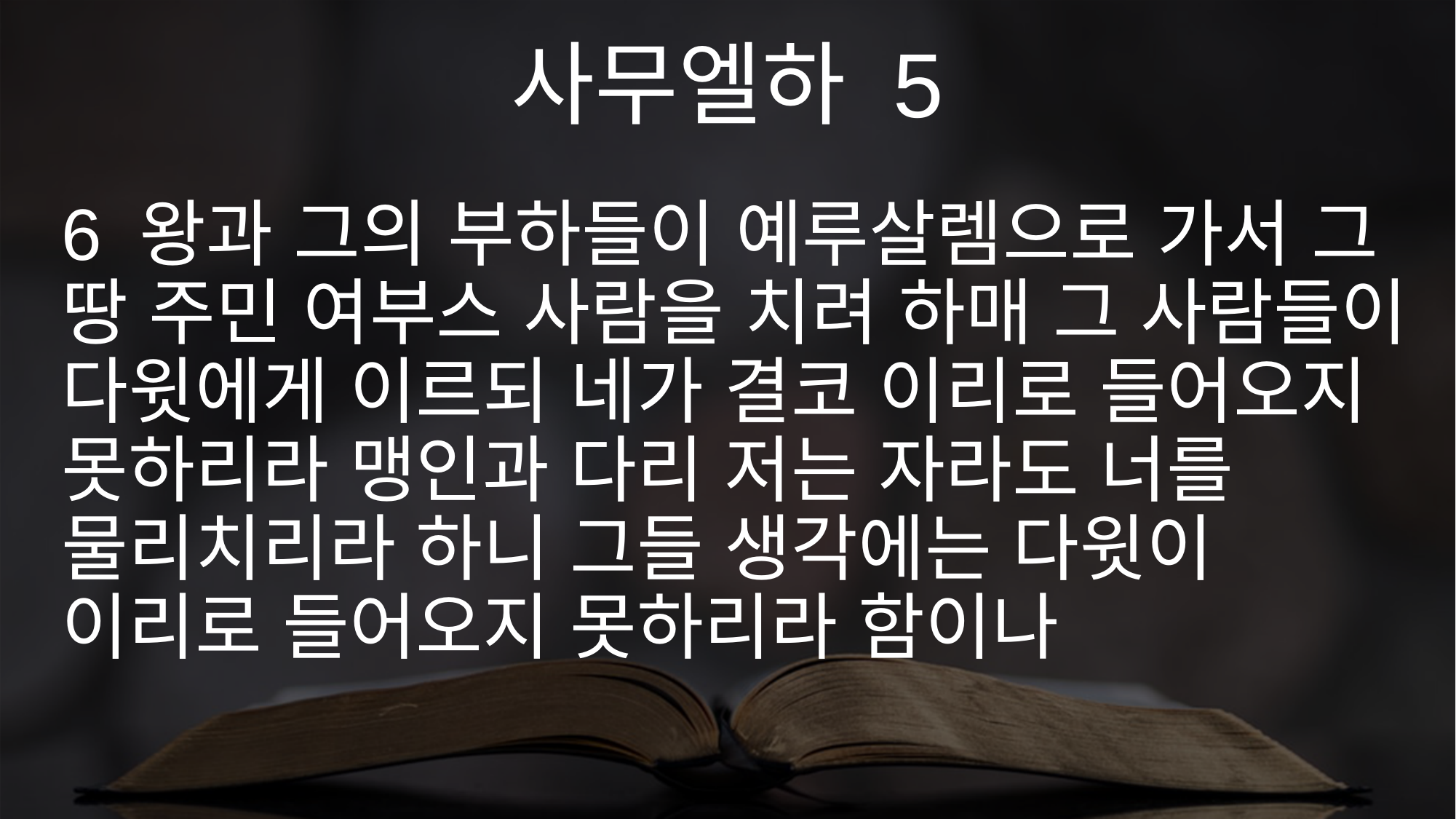

사무엘하 5
6 왕과 그의 부하들이 예루살렘으로 가서 그 땅 주민 여부스 사람을 치려 하매 그 사람들이 다윗에게 이르되 네가 결코 이리로 들어오지 못하리라 맹인과 다리 저는 자라도 너를 물리치리라 하니 그들 생각에는 다윗이 이리로 들어오지 못하리라 함이나